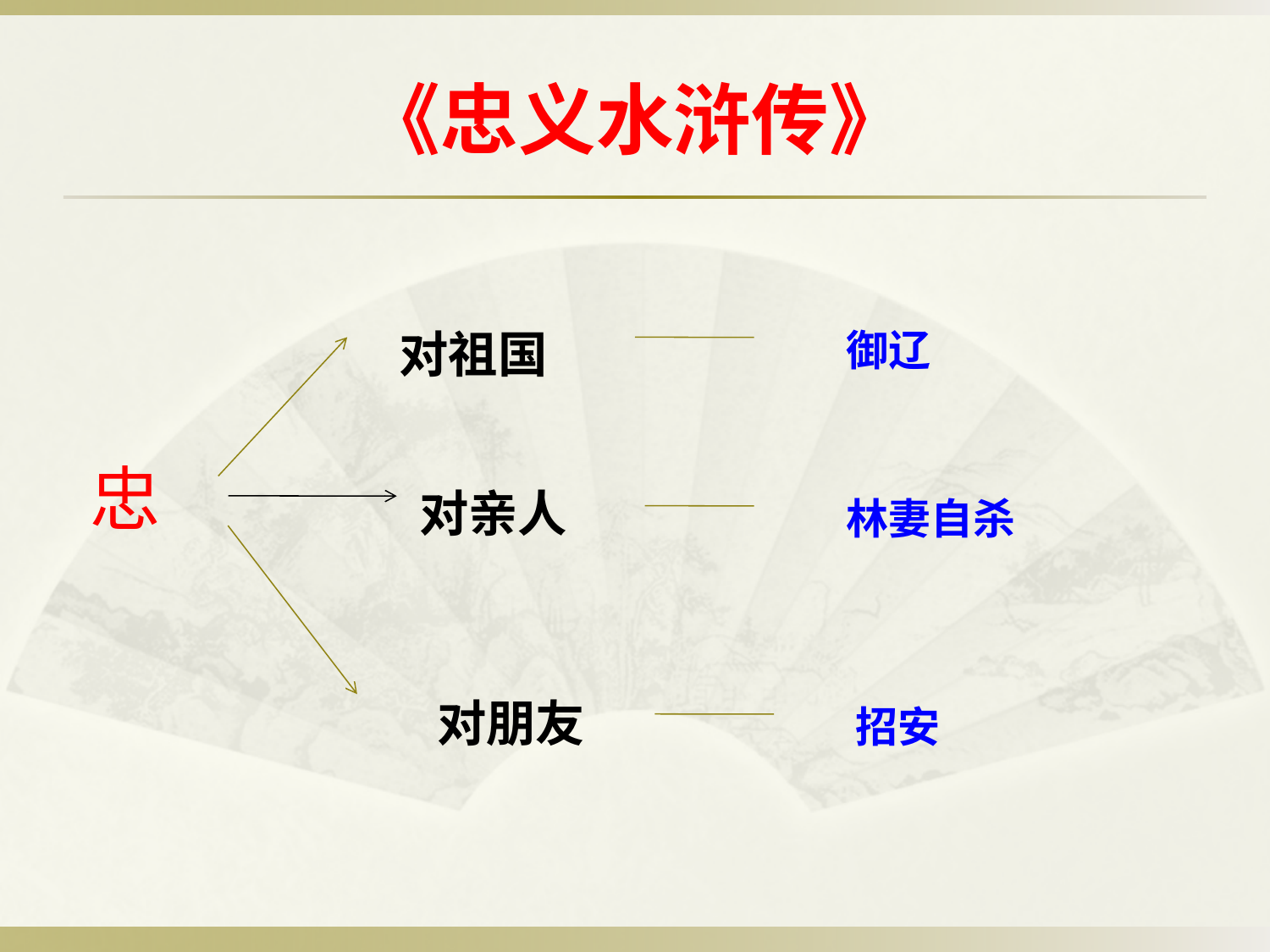

# 《忠义水浒传》

     忠

对祖国
御辽

对亲人
林妻自杀

对朋友
招安